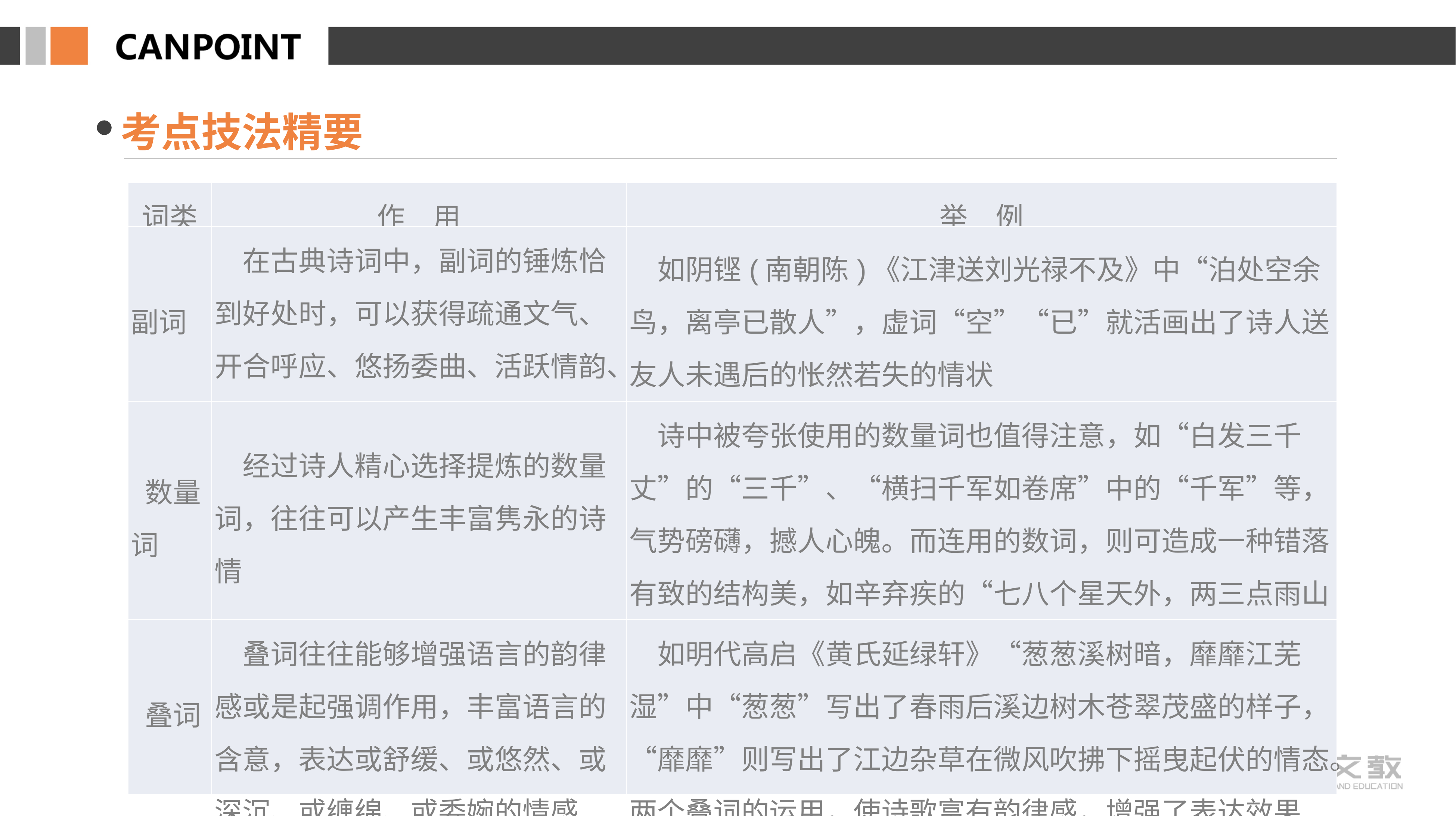

考点技法精要

| 词类 | 作　用 | 举　例 |
| --- | --- | --- |
| 副词 | 在古典诗词中，副词的锤炼恰到好处时，可以获得疏通文气、开合呼应、悠扬委曲、活跃情韵、化板滞为流动等美学效果 | 如阴铿(南朝陈)《江津送刘光禄不及》中“泊处空余鸟，离亭已散人”，虚词“空”“已”就活画出了诗人送友人未遇后的怅然若失的情状 |
| 数量词 | 经过诗人精心选择提炼的数量词，往往可以产生丰富隽永的诗情 | 诗中被夸张使用的数量词也值得注意，如“白发三千丈”的“三千”、“横扫千军如卷席”中的“千军”等，气势磅礴，撼人心魄。而连用的数词，则可造成一种错落有致的结构美，如辛弃疾的“七八个星天外，两三点雨山前” |
| 叠词 | 叠词往往能够增强语言的韵律感或是起强调作用，丰富语言的含意，表达或舒缓、或悠然、或深沉、或缠绵、或委婉的情感 | 如明代高启《黄氏延绿轩》“葱葱溪树暗，靡靡江芜湿”中“葱葱”写出了春雨后溪边树木苍翠茂盛的样子，“靡靡”则写出了江边杂草在微风吹拂下摇曳起伏的情态。两个叠词的运用，使诗歌富有韵律感，增强了表达效果 |